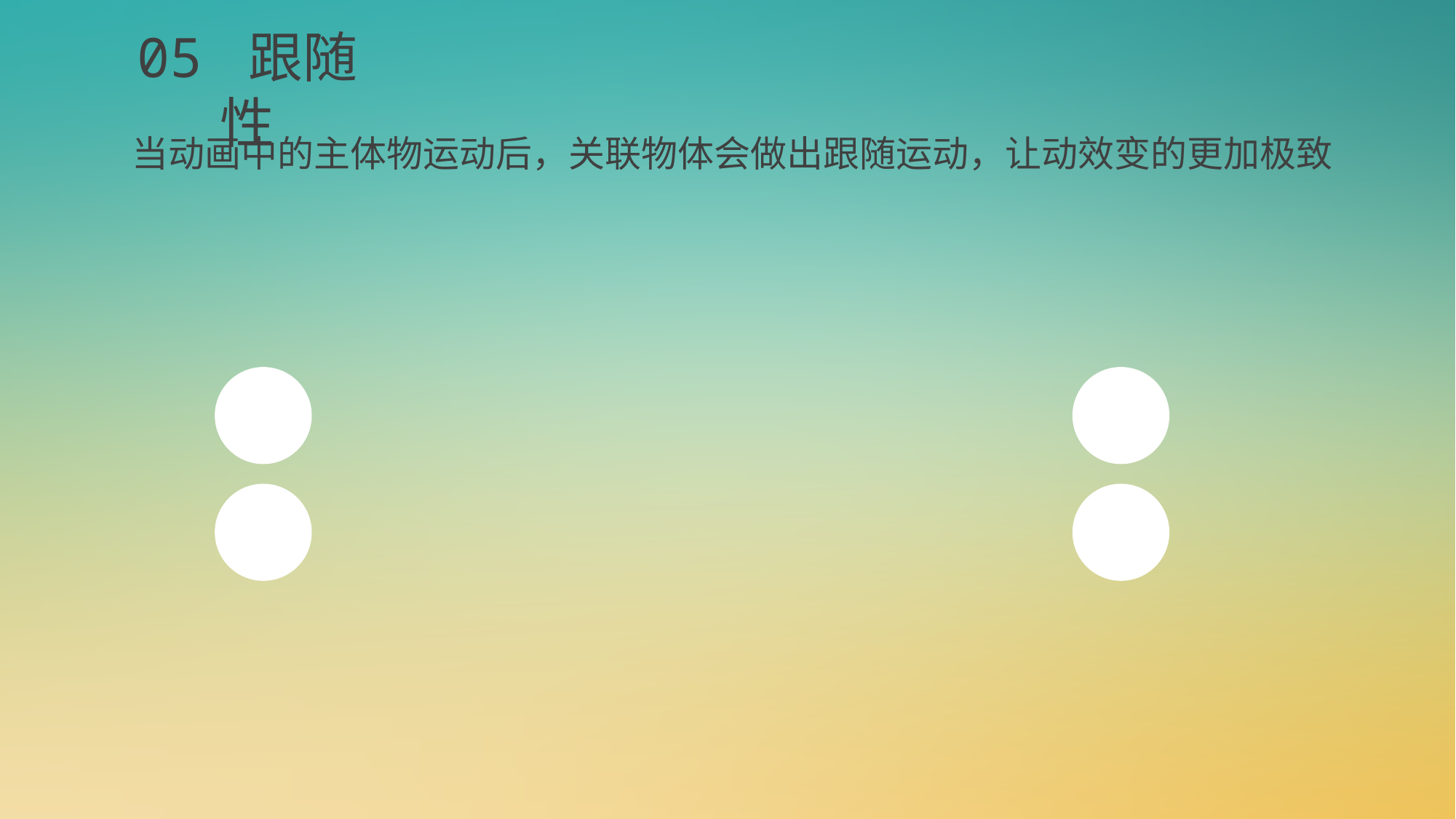

05 跟随性
当动画中的主体物运动后，关联物体会做出跟随运动，让动效变的更加极致